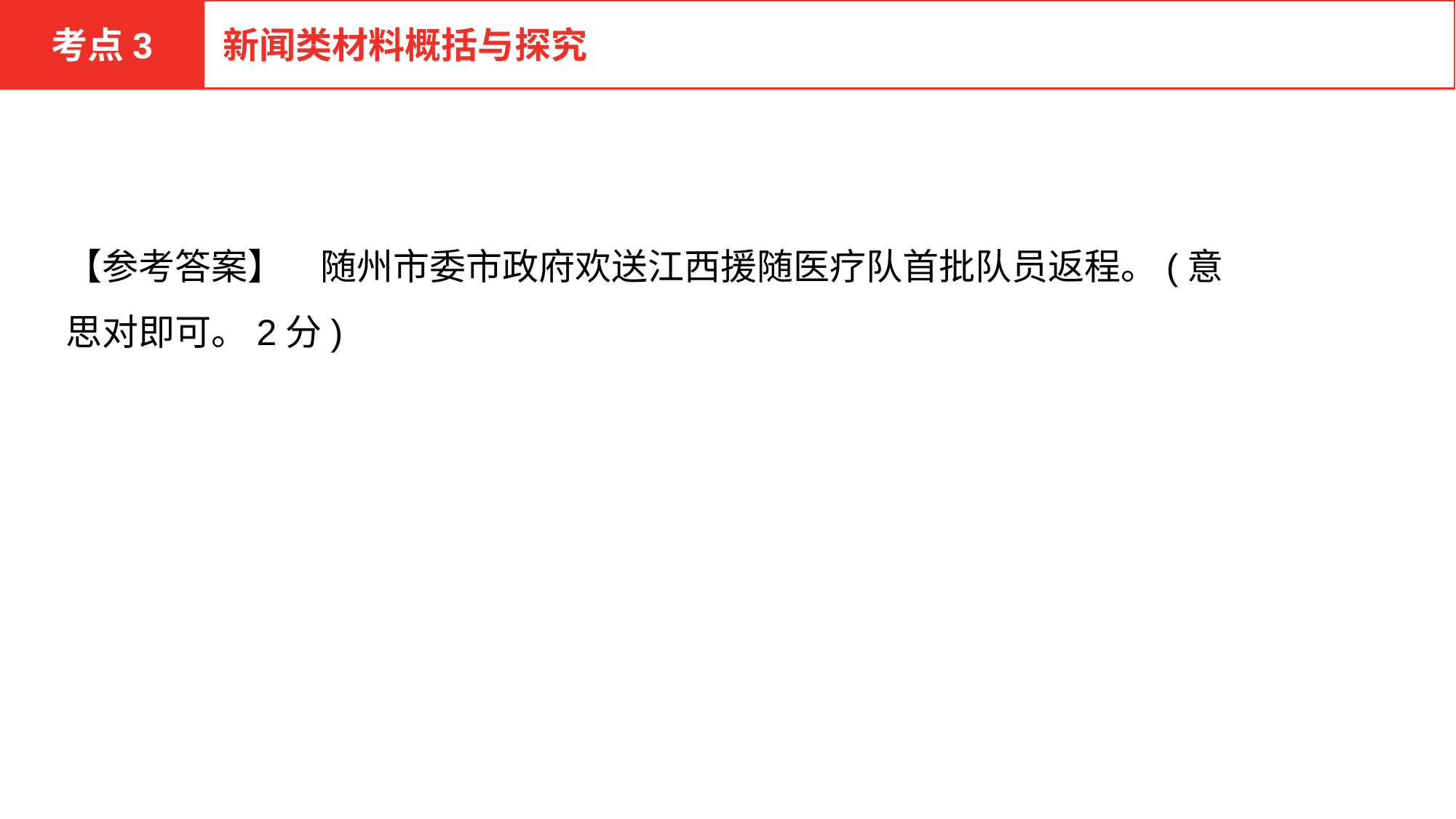

考点3
新闻类材料概括与探究
【参考答案】　随州市委市政府欢送江西援随医疗队首批队员返程。(意思对即可。2分)